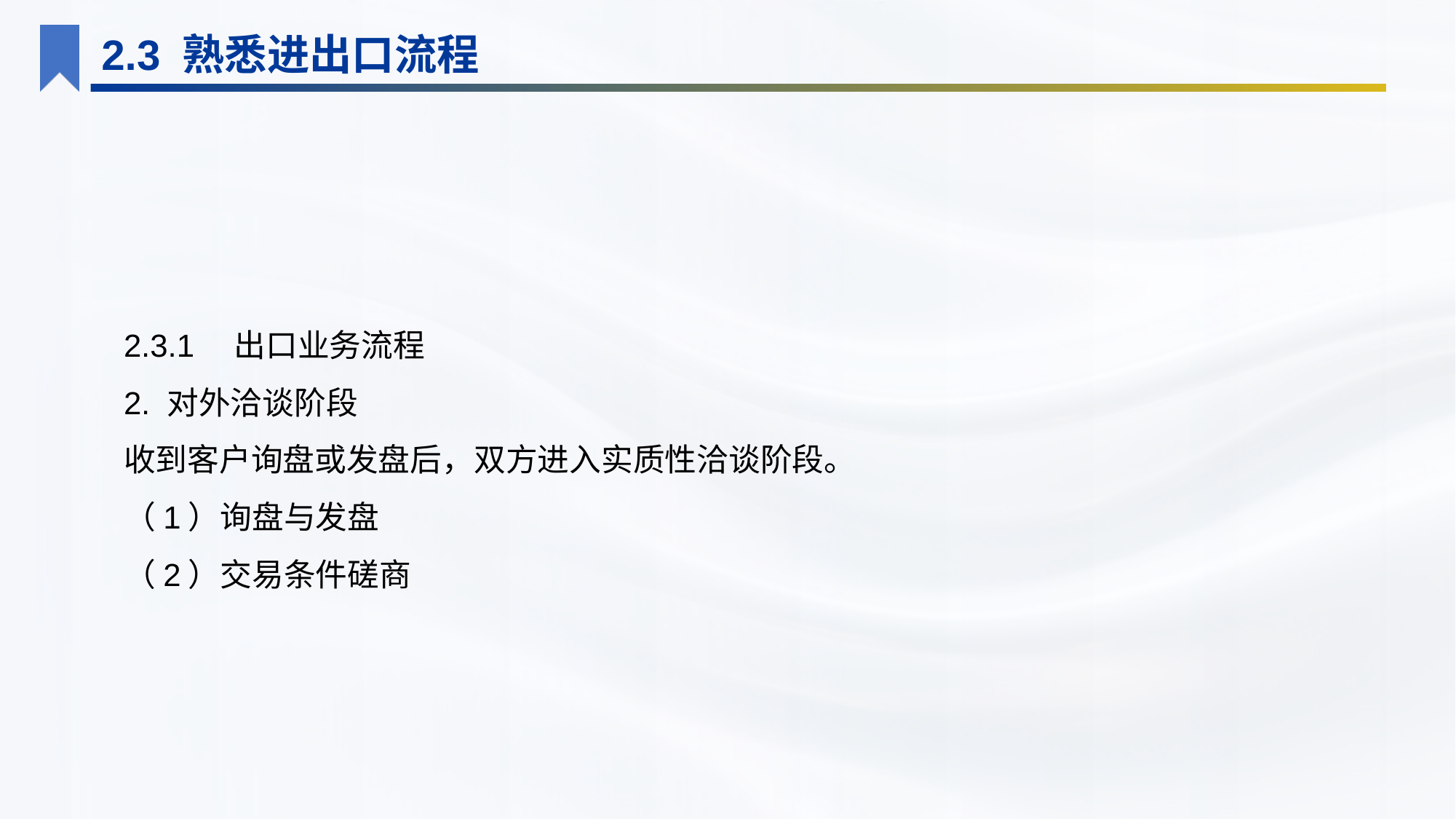

2.3 熟悉进出口流程
2.3.1　出口业务流程
2. 对外洽谈阶段
收到客户询盘或发盘后，双方进入实质性洽谈阶段。
（1）询盘与发盘
（2）交易条件磋商